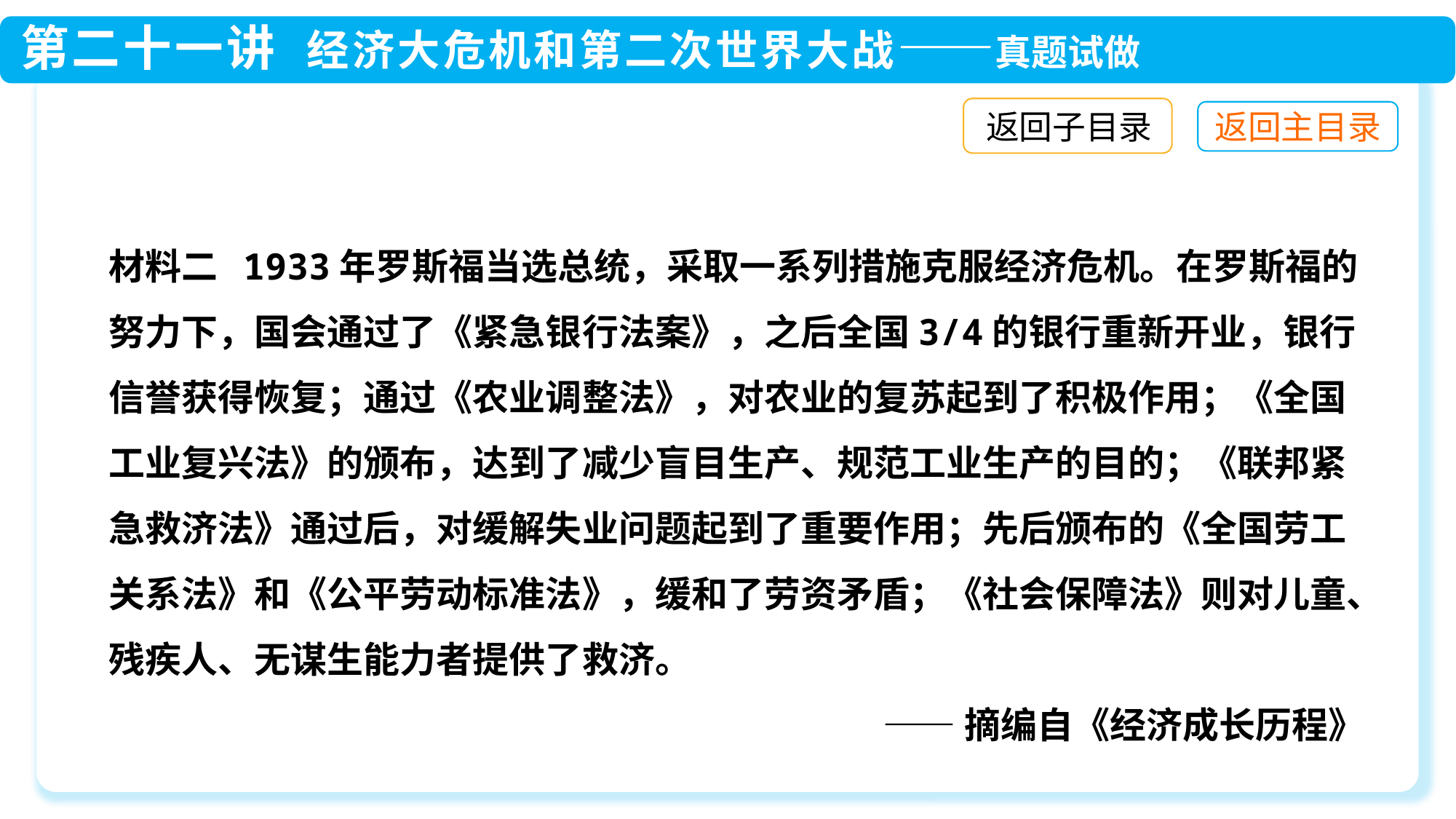

返回子目录
材料二  1933年罗斯福当选总统，采取一系列措施克服经济危机。在罗斯福的努力下，国会通过了《紧急银行法案》，之后全国3/4的银行重新开业，银行信誉获得恢复；通过《农业调整法》，对农业的复苏起到了积极作用；《全国工业复兴法》的颁布，达到了减少盲目生产、规范工业生产的目的；《联邦紧急救济法》通过后，对缓解失业问题起到了重要作用；先后颁布的《全国劳工关系法》和《公平劳动标准法》，缓和了劳资矛盾；《社会保障法》则对儿童、残疾人、无谋生能力者提供了救济。
——摘编自《经济成长历程》